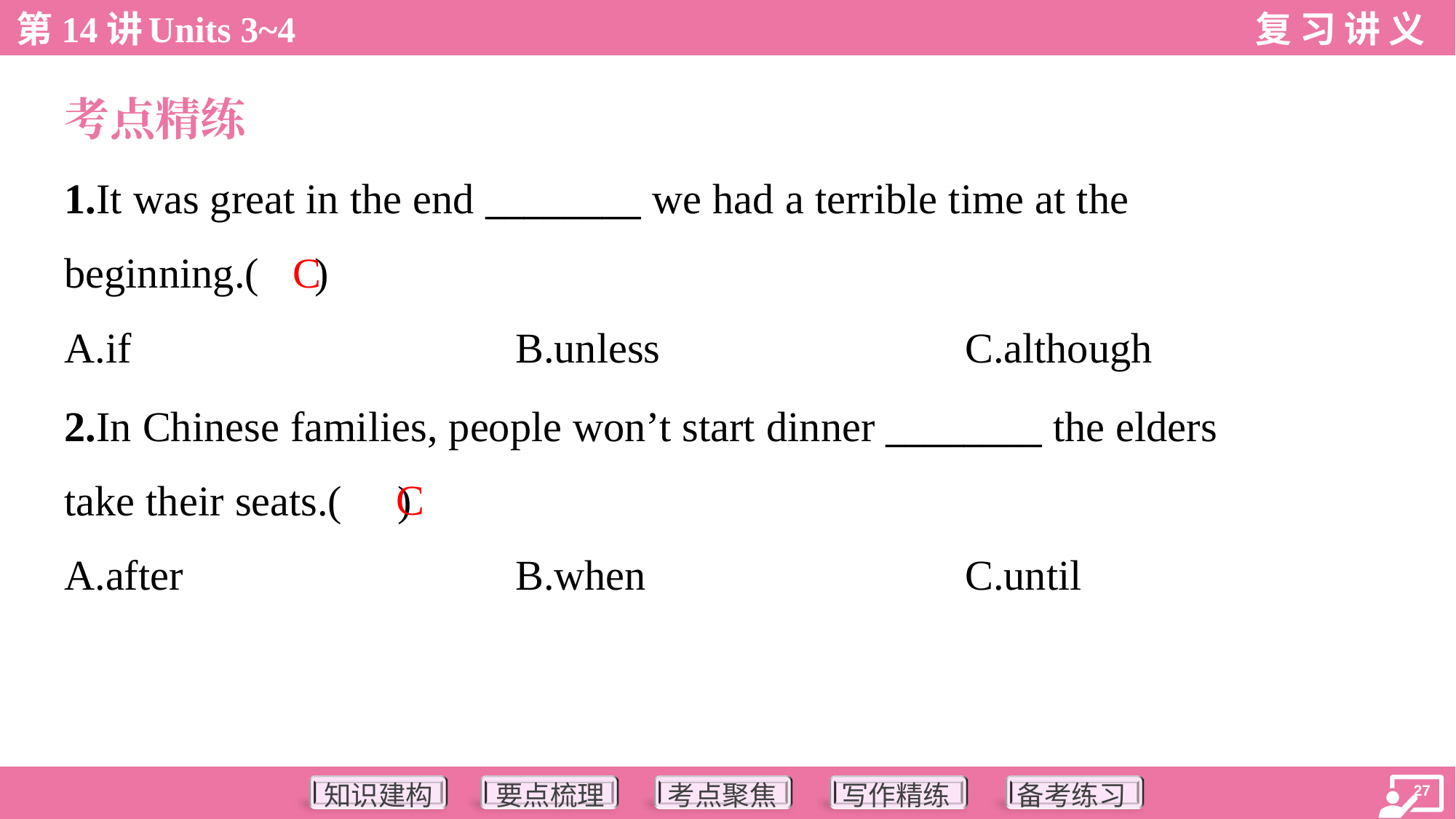

考点精练
1.It was great in the end ________ we had a terrible time at the
beginning.(     )
C
A.if	B.unless	C.although
2.In Chinese families, people won’t start dinner ________ the elders
take their seats.(     )
C
A.after	B.when	C.until